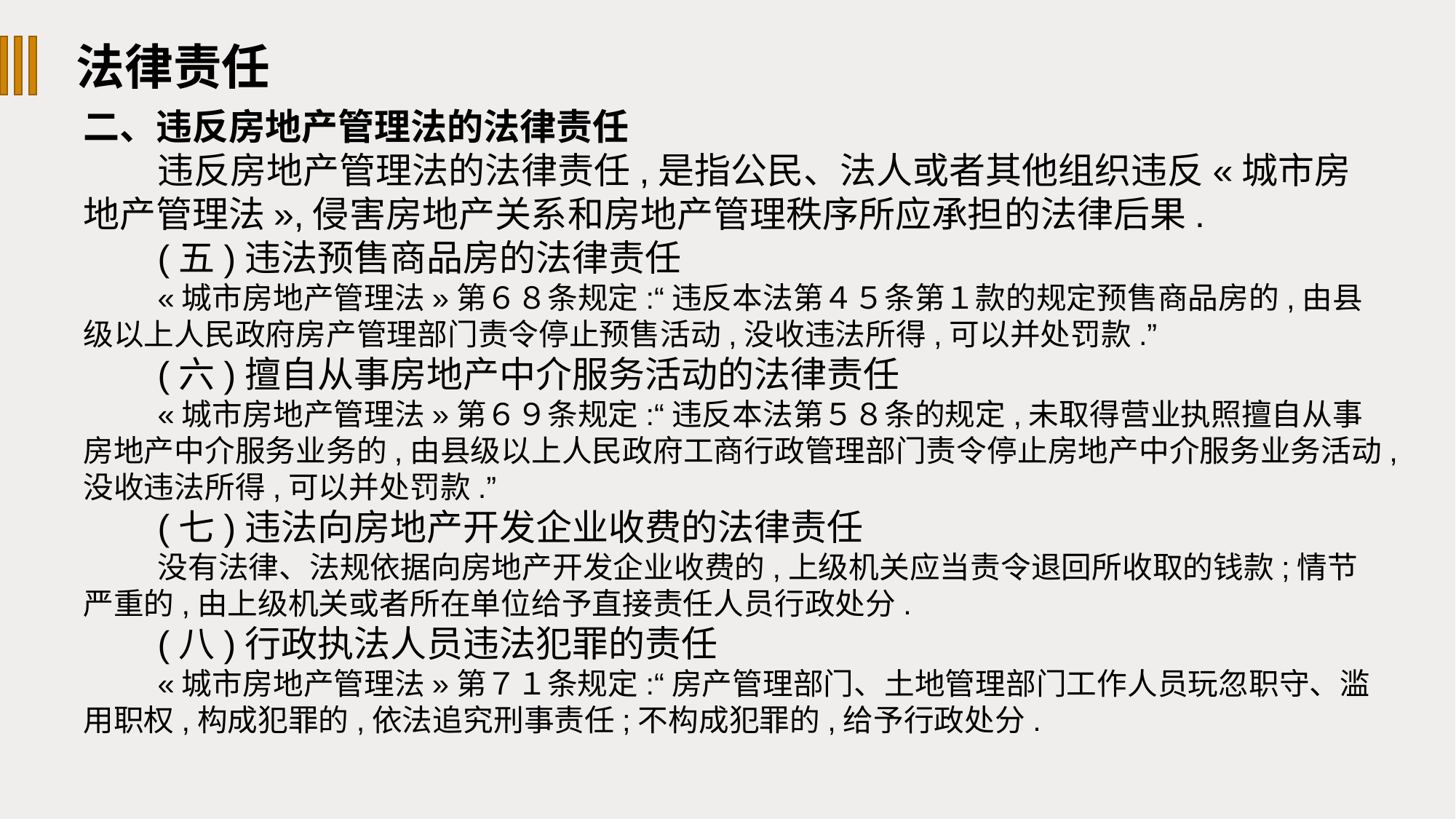

法律责任

二、违反房地产管理法的法律责任
违反房地产管理法的法律责任,是指公民、法人或者其他组织违反«城市房地产管理法»,侵害房地产关系和房地产管理秩序所应承担的法律后果.
(五)违法预售商品房的法律责任
«城市房地产管理法»第６８条规定:“违反本法第４５条第１款的规定预售商品房的,由县级以上人民政府房产管理部门责令停止预售活动,没收违法所得,可以并处罚款.”
(六)擅自从事房地产中介服务活动的法律责任
«城市房地产管理法»第６９条规定:“违反本法第５８条的规定,未取得营业执照擅自从事房地产中介服务业务的,由县级以上人民政府工商行政管理部门责令停止房地产中介服务业务活动,没收违法所得,可以并处罚款.”
(七)违法向房地产开发企业收费的法律责任
没有法律、法规依据向房地产开发企业收费的,上级机关应当责令退回所收取的钱款;情节严重的,由上级机关或者所在单位给予直接责任人员行政处分.
(八)行政执法人员违法犯罪的责任
«城市房地产管理法»第７１条规定:“房产管理部门、土地管理部门工作人员玩忽职守、滥用职权,构成犯罪的,依法追究刑事责任;不构成犯罪的,给予行政处分.